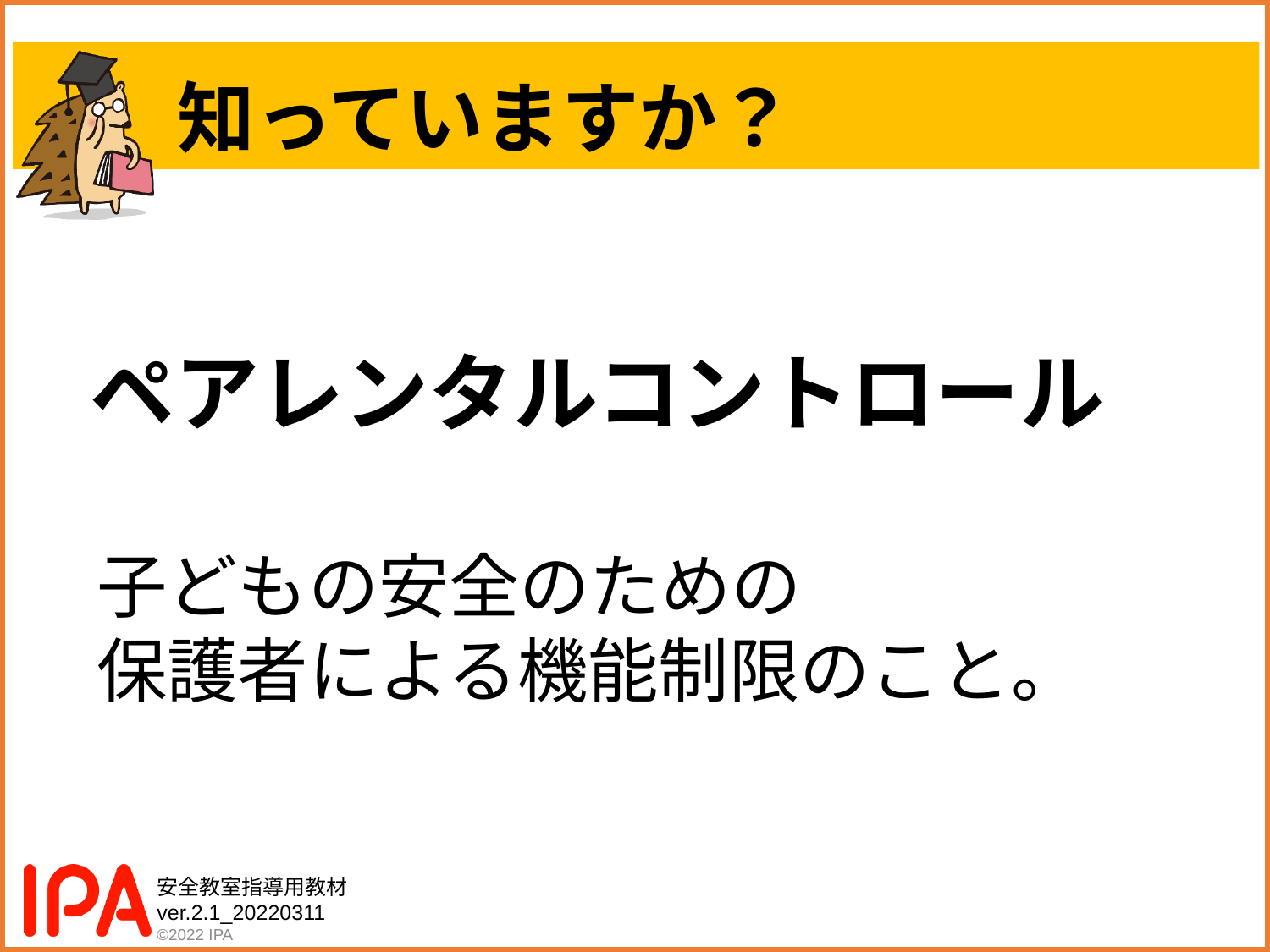

# 知っていますか？
ペアレンタルコントロール
子どもの安全のための
保護者による機能制限のこと。